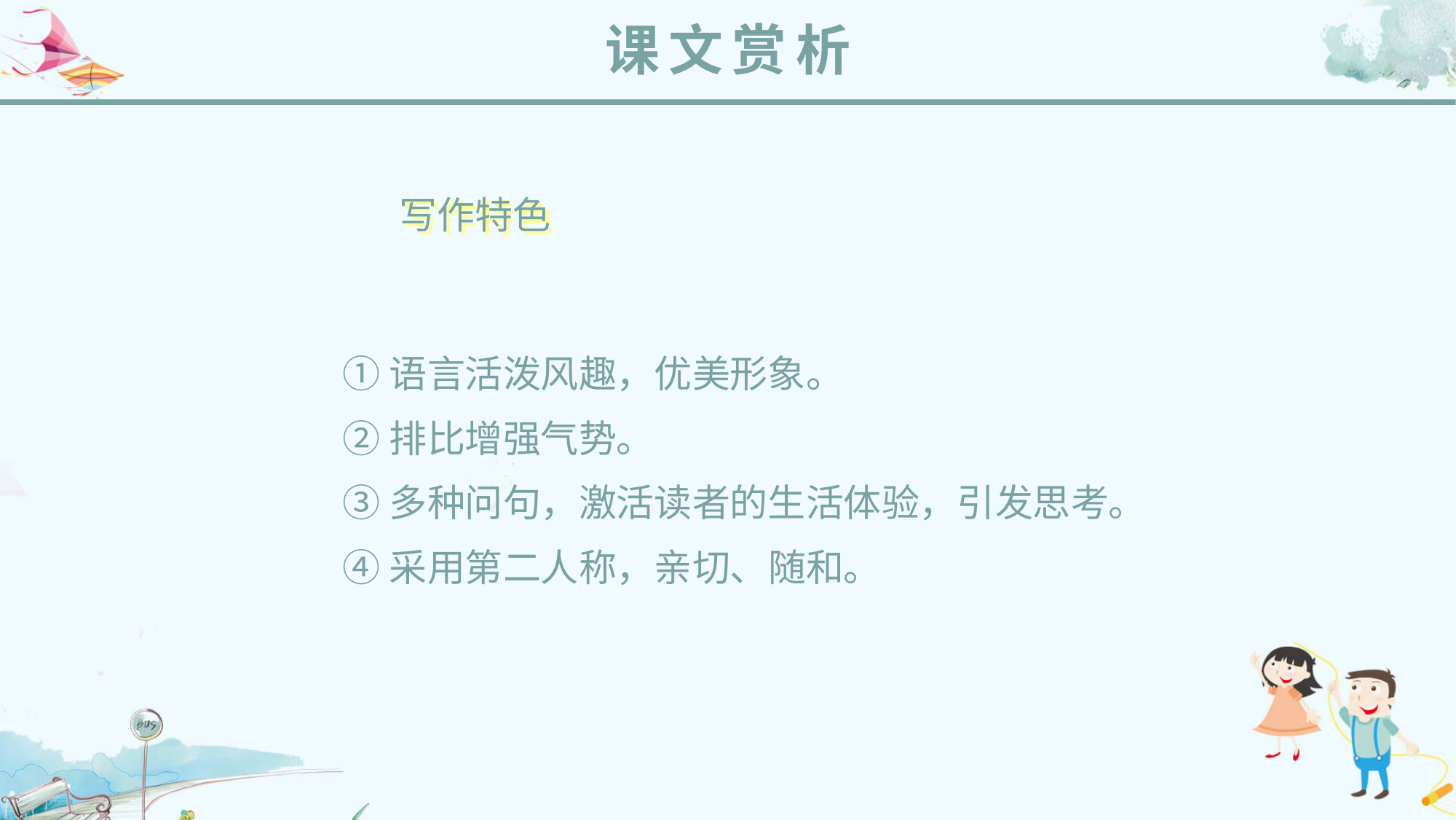

课文赏析

写作特色
①语言活泼风趣，优美形象。
②排比增强气势。
③多种问句，激活读者的生活体验，引发思考。
④采用第二人称，亲切、随和。